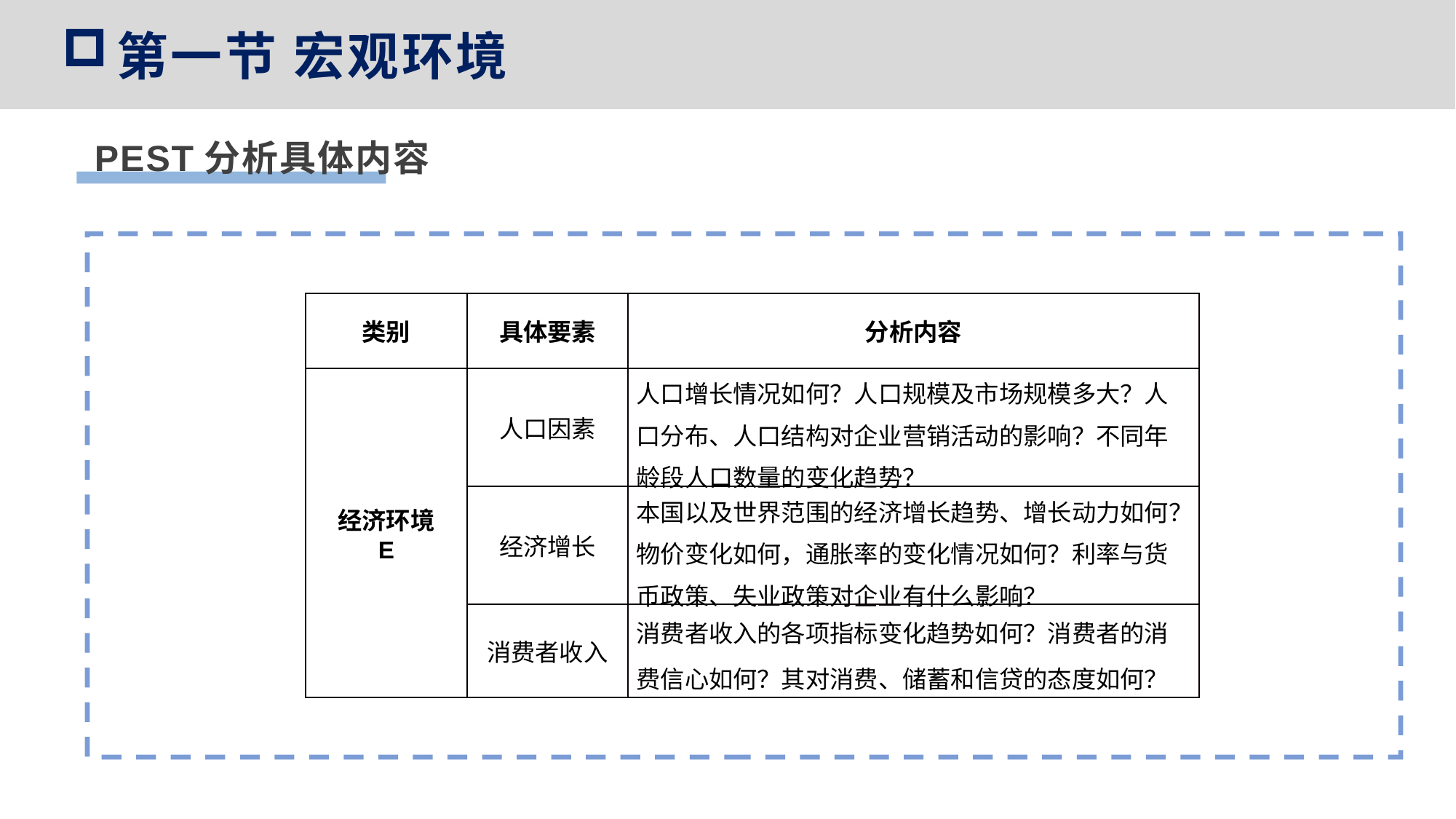

第一节 宏观环境
PEST分析具体内容

| 类别 | 具体要素 | 分析内容 |
| --- | --- | --- |
| 经济环境 E | 人口因素 | 人口增长情况如何？人口规模及市场规模多大？人口分布、人口结构对企业营销活动的影响？不同年龄段人口数量的变化趋势？ |
|  | 经济增长 | 本国以及世界范围的经济增长趋势、增长动力如何？物价变化如何，通胀率的变化情况如何？利率与货币政策、失业政策对企业有什么影响？ |
|  | 消费者收入 | 消费者收入的各项指标变化趋势如何？消费者的消费信心如何？其对消费、储蓄和信贷的态度如何？ |